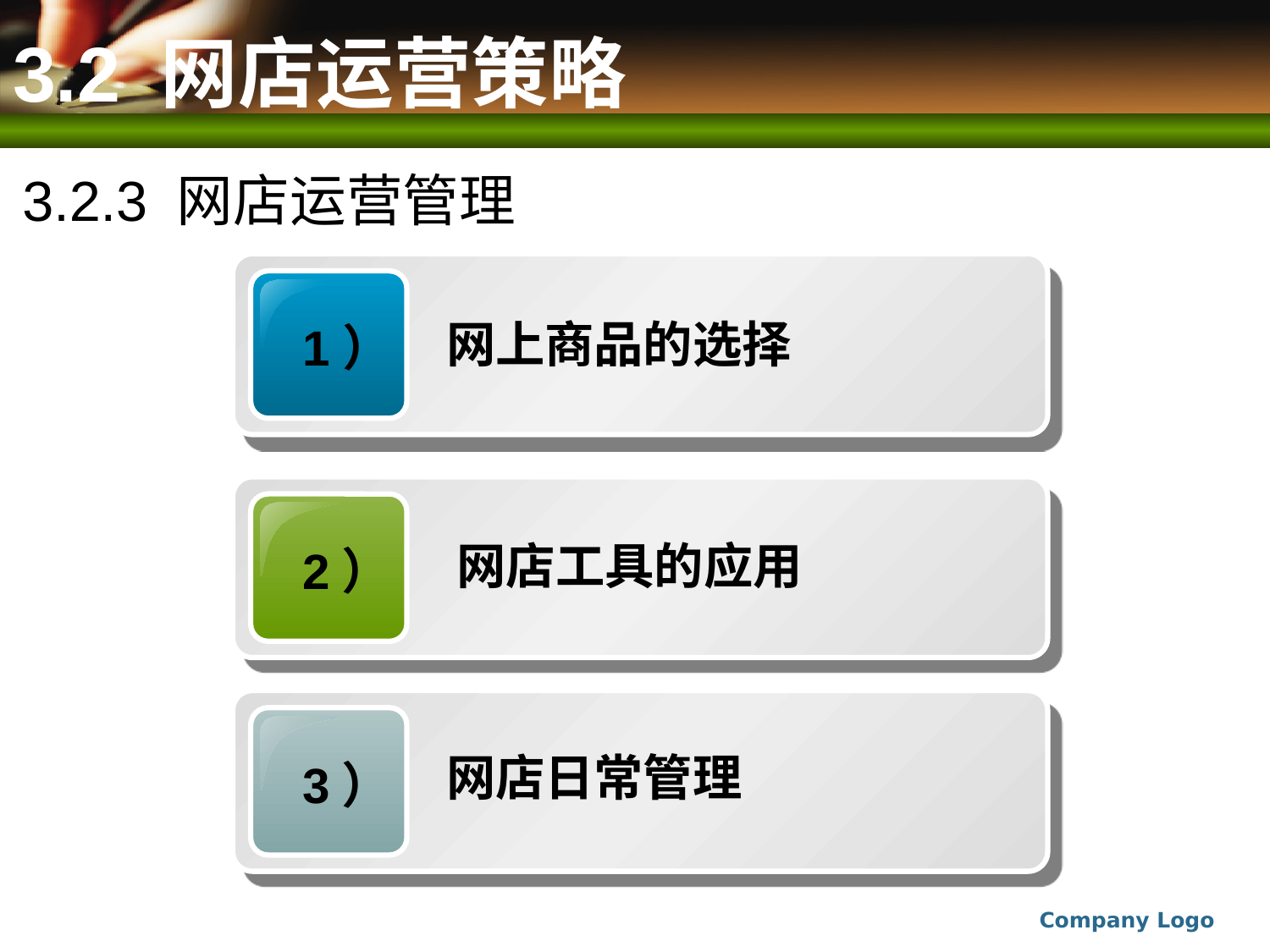

# 3.2 网店运营策略
3.2.3 网店运营管理

  1）
网上商品的选择

  2）
网店工具的应用

  3）
网店日常管理
Company Logo